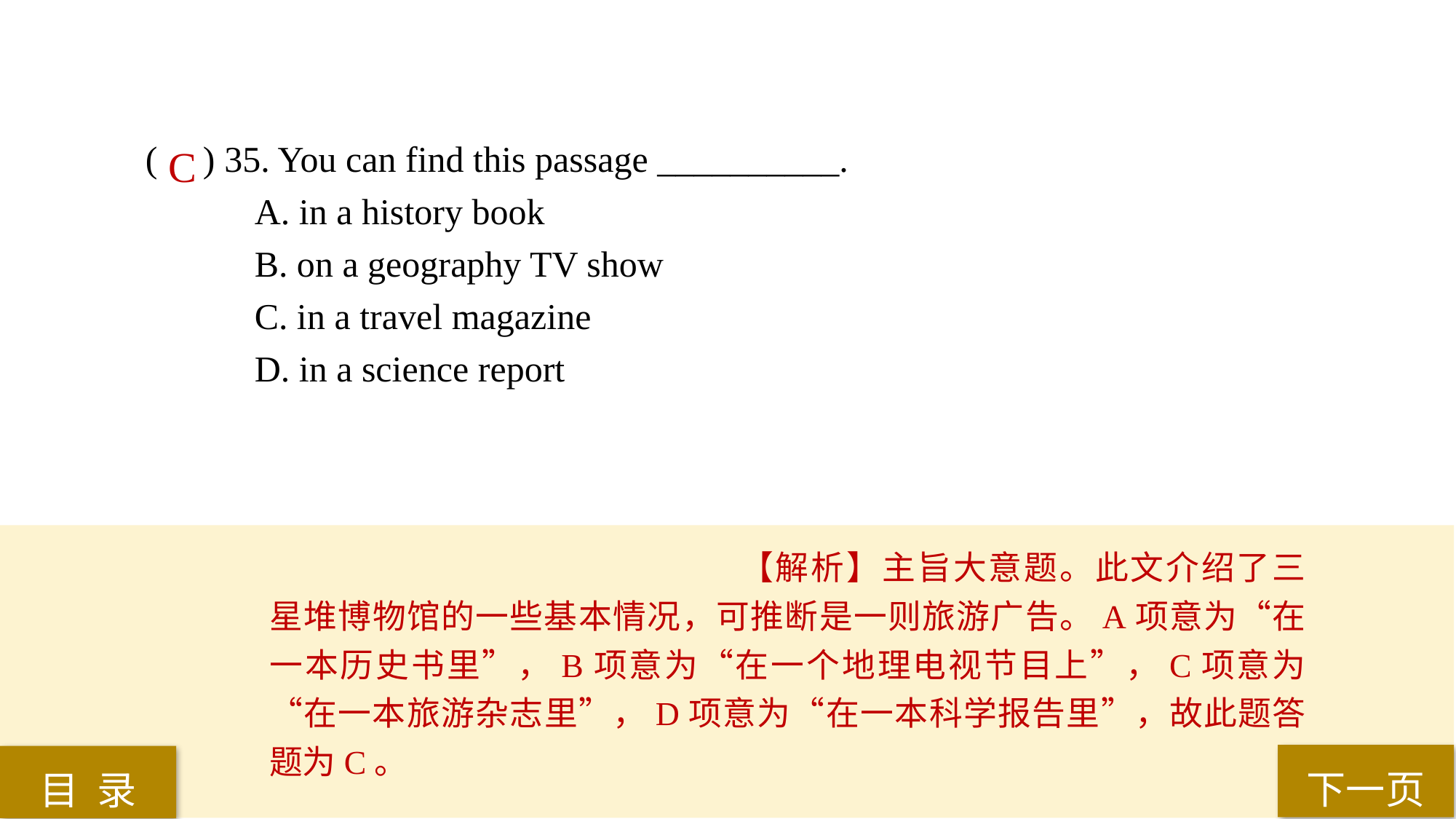

(     ) 35. You can find this passage __________.
A. in a history book
B. on a geography TV show
C. in a travel magazine
D. in a science report
C
【解析】主旨大意题。此文介绍了三星堆博物馆的一些基本情况，可推断是一则旅游广告。A项意为“在一本历史书里”，B项意为“在一个地理电视节目上”，C项意为“在一本旅游杂志里”，D项意为“在一本科学报告里”，故此题答题为C。